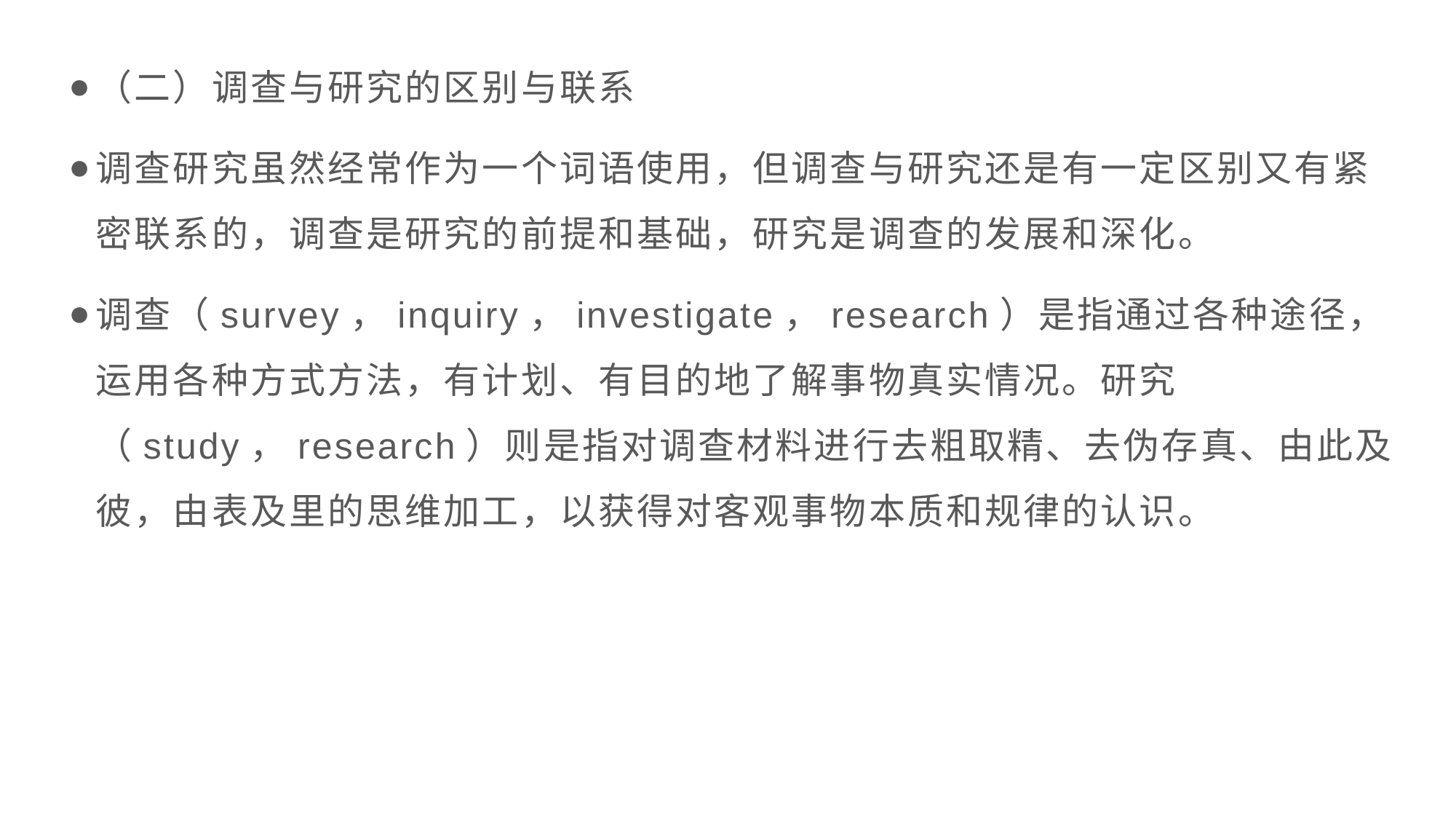

（二）调查与研究的区别与联系
调查研究虽然经常作为一个词语使用，但调查与研究还是有一定区别又有紧密联系的，调查是研究的前提和基础，研究是调查的发展和深化。
调查（survey，inquiry，investigate，research）是指通过各种途径，运用各种方式方法，有计划、有目的地了解事物真实情况。研究（study，research）则是指对调查材料进行去粗取精、去伪存真、由此及彼，由表及里的思维加工，以获得对客观事物本质和规律的认识。

4